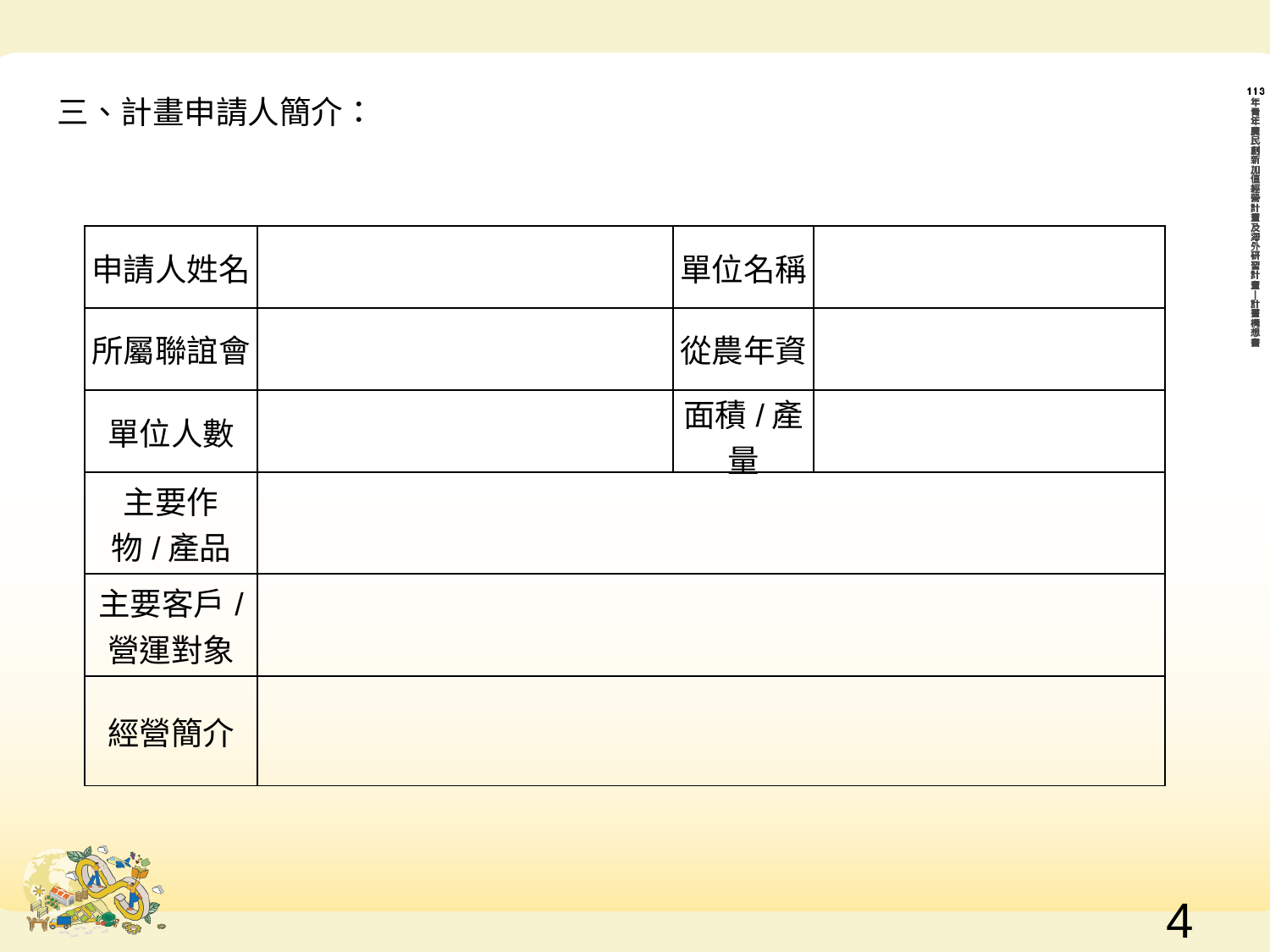

三、計畫申請人簡介：
| 申請人姓名 |  | 單位名稱 |  |
| --- | --- | --- | --- |
| 所屬聯誼會 |  | 從農年資 |  |
| 單位人數 |  | 面積/產量 |  |
| 主要作物/產品 |  |  |  |
| 主要客戶/ 營運對象 |  |  |  |
| 經營簡介 |  |  |  |
4